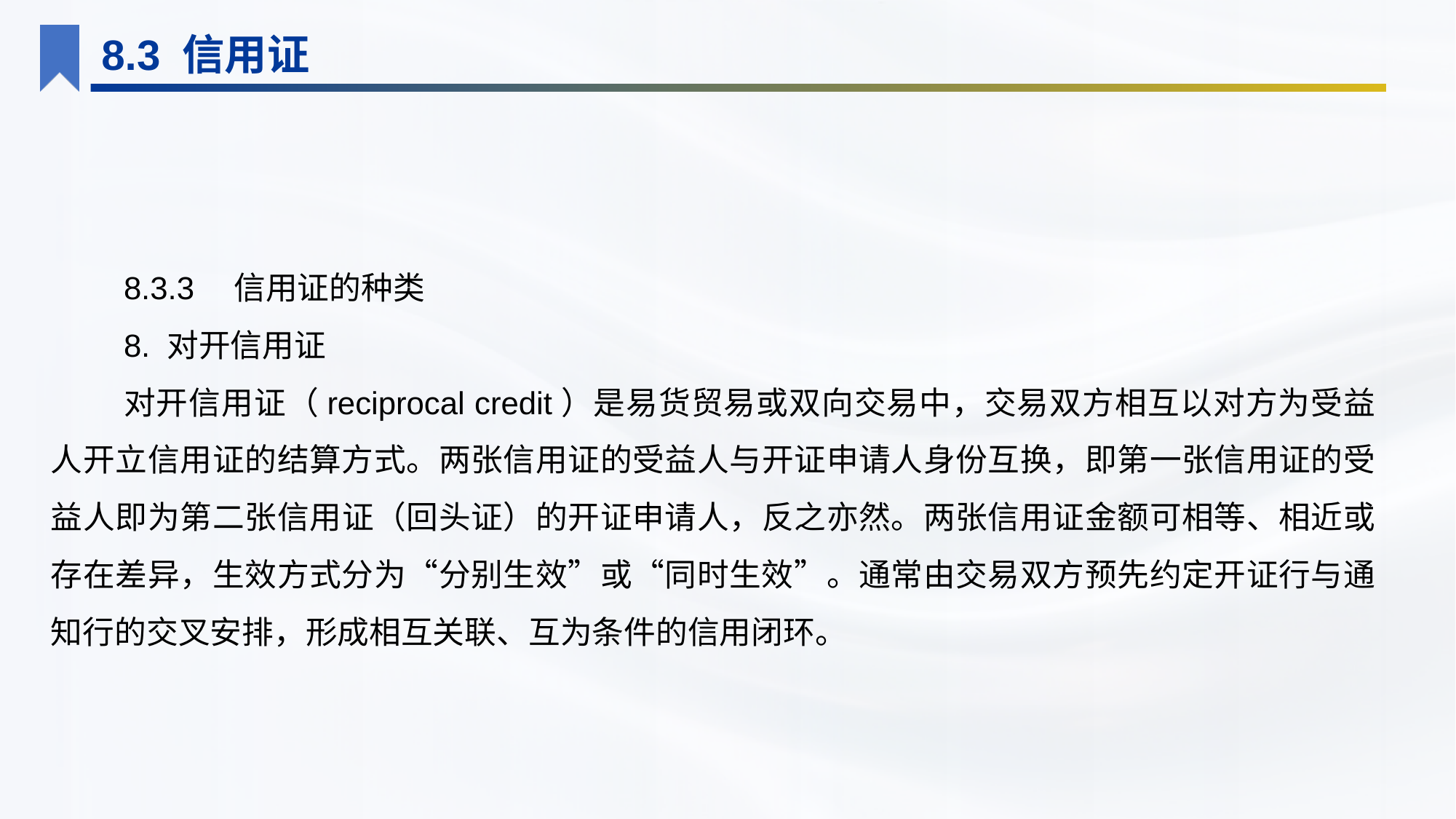

8.3 信用证
8.3.3　信用证的种类
8. 对开信用证
对开信用证（reciprocal credit）是易货贸易或双向交易中，交易双方相互以对方为受益人开立信用证的结算方式。两张信用证的受益人与开证申请人身份互换，即第一张信用证的受益人即为第二张信用证（回头证）的开证申请人，反之亦然。两张信用证金额可相等、相近或存在差异，生效方式分为“分别生效”或“同时生效”。通常由交易双方预先约定开证行与通知行的交叉安排，形成相互关联、互为条件的信用闭环。